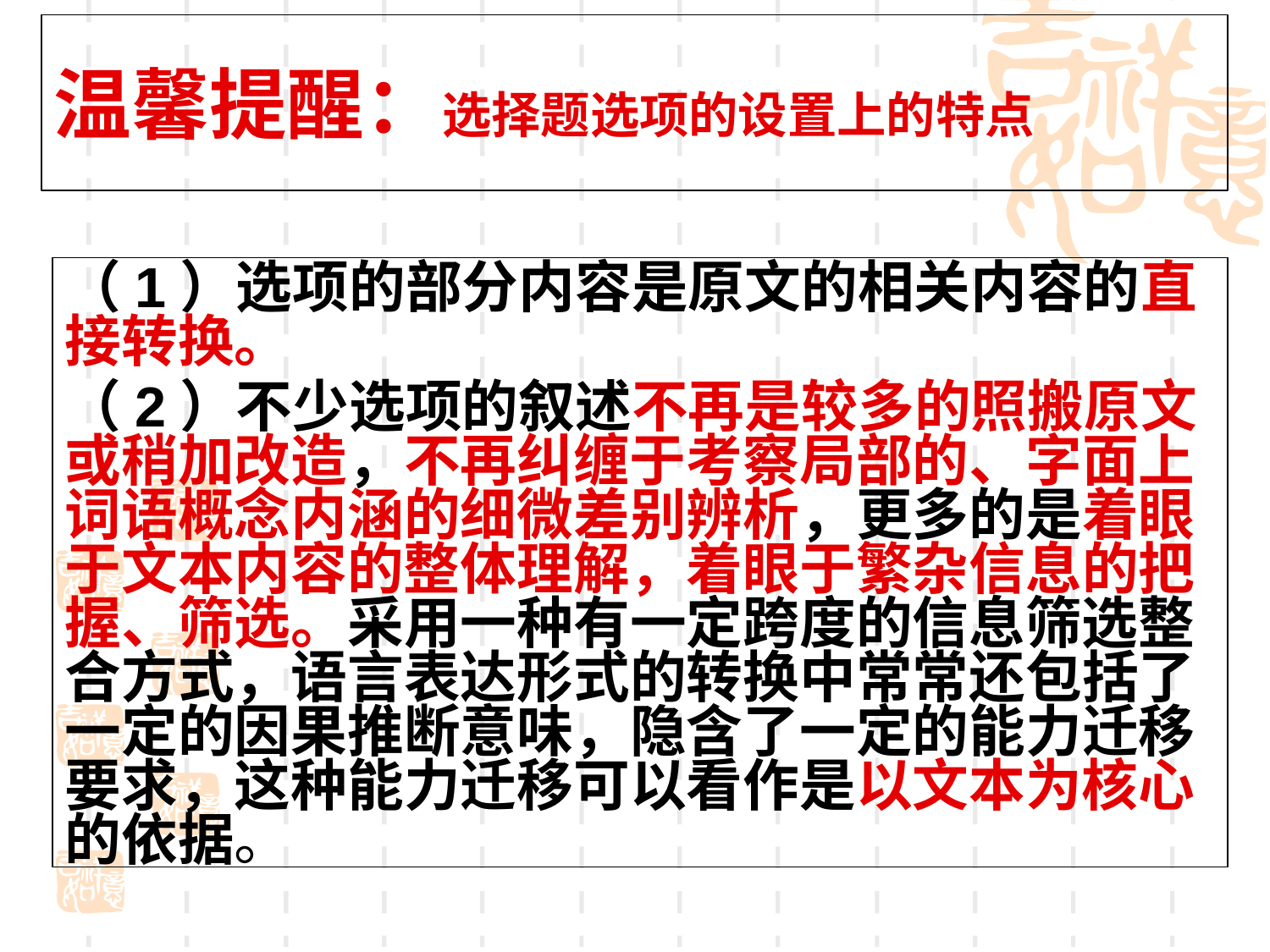

# 温馨提醒：选择题选项的设置上的特点
（1）选项的部分内容是原文的相关内容的直接转换。
（2）不少选项的叙述不再是较多的照搬原文或稍加改造，不再纠缠于考察局部的、字面上词语概念内涵的细微差别辨析，更多的是着眼于文本内容的整体理解，着眼于繁杂信息的把握、筛选。采用一种有一定跨度的信息筛选整合方式，语言表达形式的转换中常常还包括了一定的因果推断意味，隐含了一定的能力迁移要求，这种能力迁移可以看作是以文本为核心的依据。